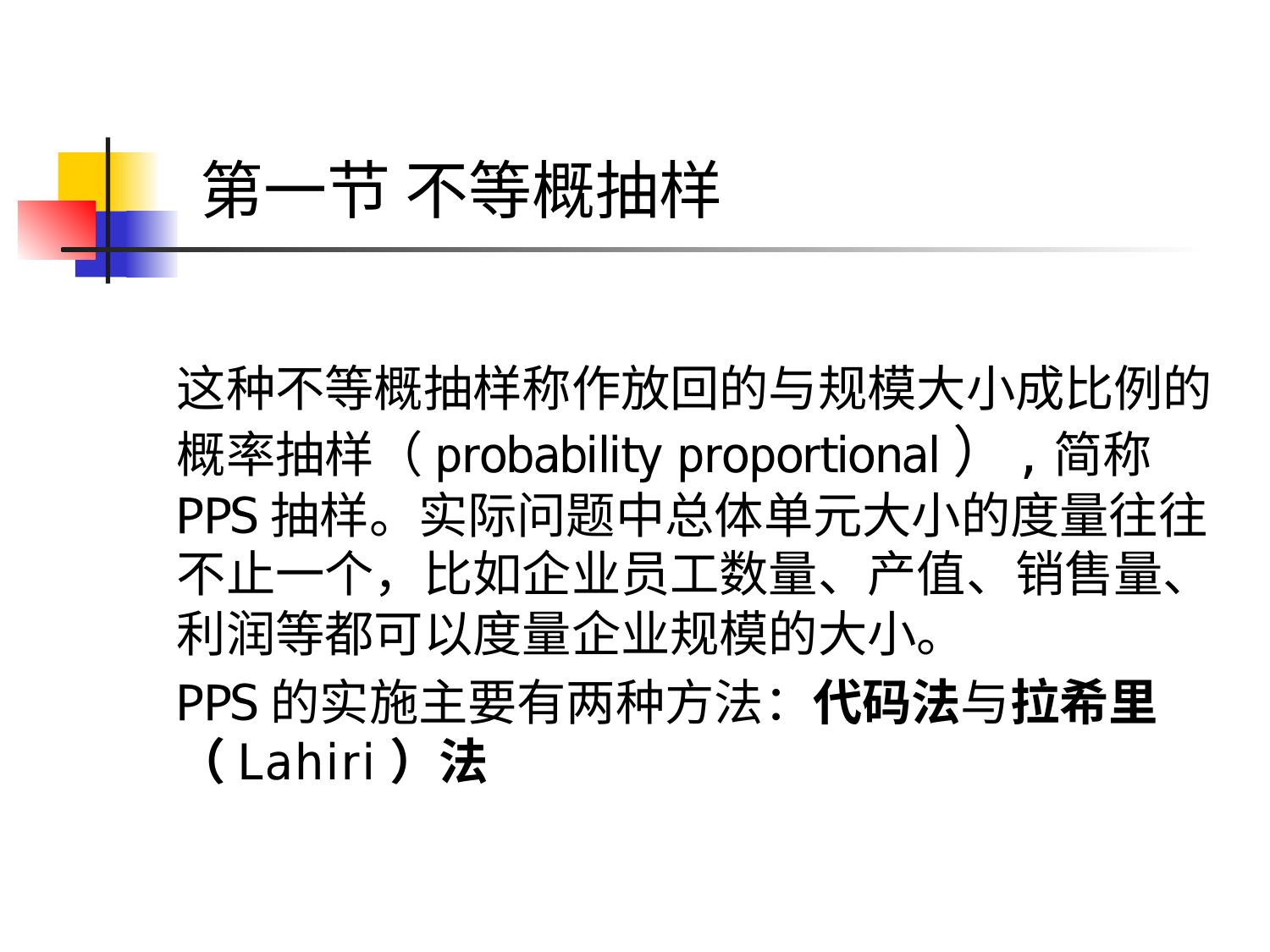

# 第一节 不等概抽样

这种不等概抽样称作放回的与规模大小成比例的概率抽样（probability proportional）,简称PPS抽样。实际问题中总体单元大小的度量往往不止一个，比如企业员工数量、产值、销售量、利润等都可以度量企业规模的大小。
PPS的实施主要有两种方法：代码法与拉希里（Lahiri）法